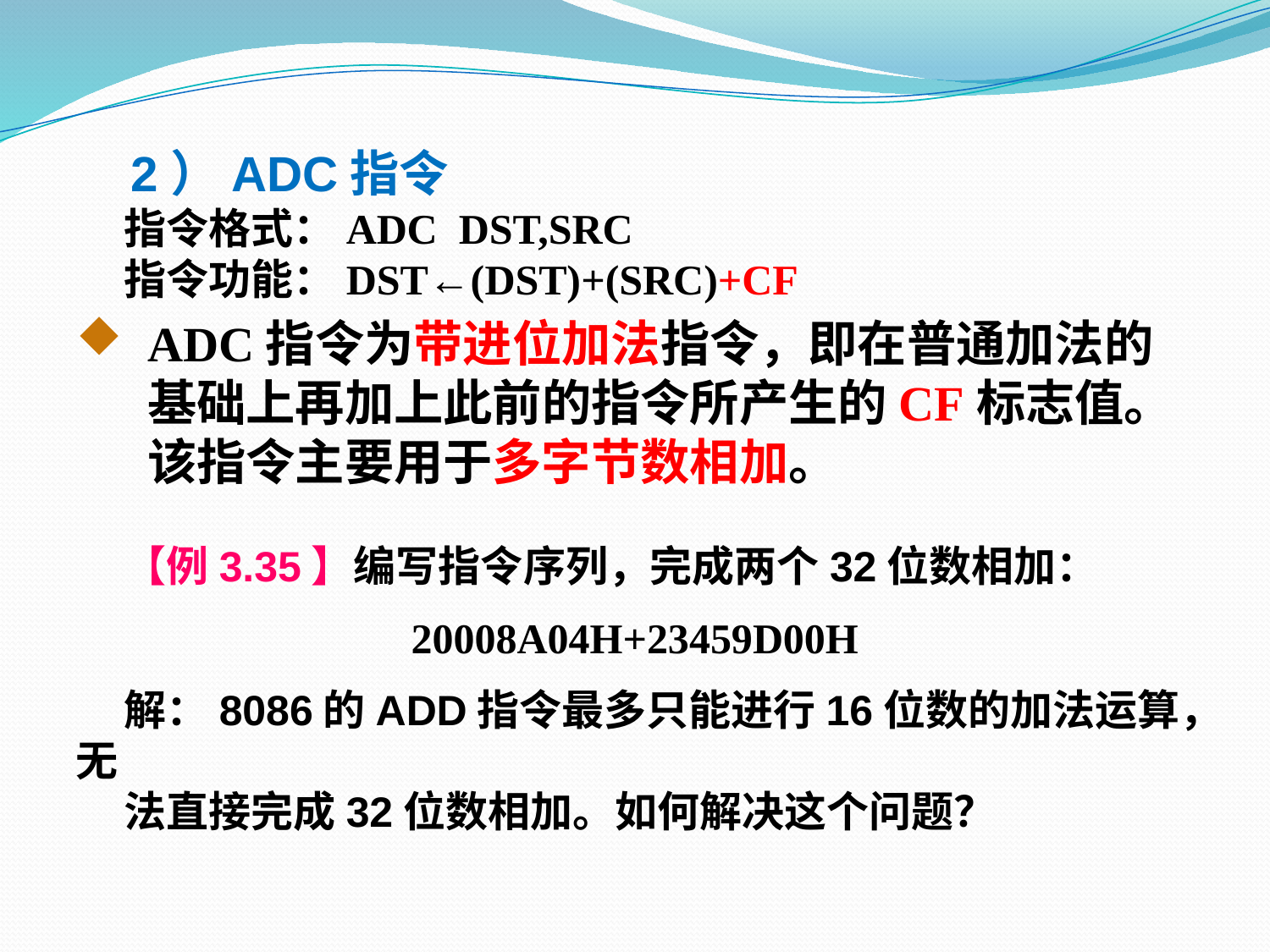

2）ADC指令
    指令格式：ADC  DST,SRC
    指令功能：DST←(DST)+(SRC)+CF
ADC指令为带进位加法指令，即在普通加法的基础上再加上此前的指令所产生的CF标志值。该指令主要用于多字节数相加。

    【例3.35】编写指令序列，完成两个32位数相加：

20008A04H+23459D00H

    解：8086的ADD指令最多只能进行16位数的加法运算，无
    法直接完成32位数相加。如何解决这个问题？